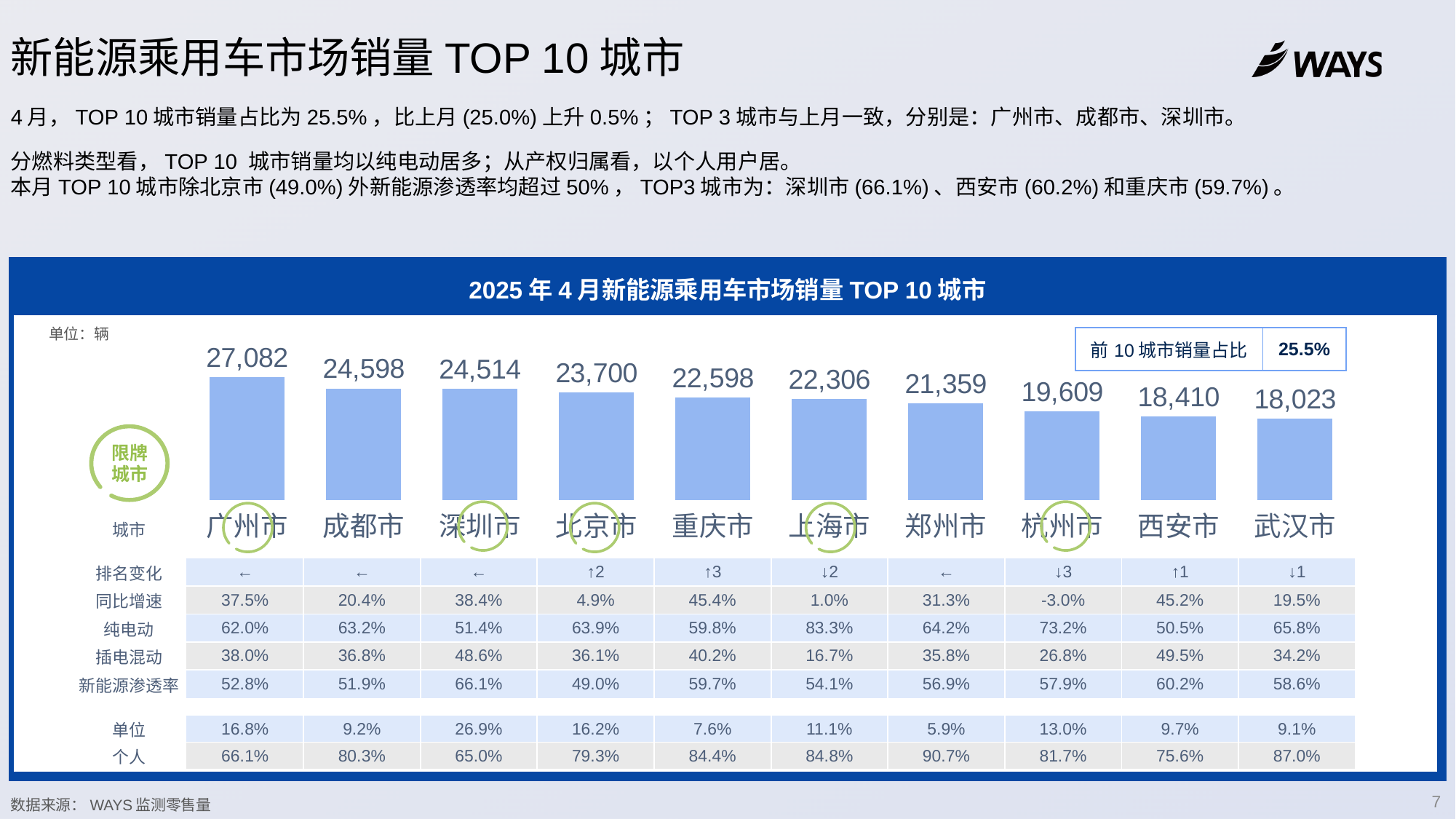

新能源乘用车市场销量TOP 10城市
4月，TOP 10城市销量占比为25.5%，比上月(25.0%)上升0.5%；TOP 3城市与上月一致，分别是：广州市、成都市、深圳市。
分燃料类型看，TOP 10 城市销量均以纯电动居多；从产权归属看，以个人用户居。
本月TOP 10城市除北京市(49.0%)外新能源渗透率均超过50%，TOP3城市为：深圳市(66.1%)、西安市(60.2%)和重庆市(59.7%)。

2025年4月新能源乘用车市场销量TOP 10城市

### Chart

| Category | 累计销量 |
|---|---|
| 广州市 | 27082.0 |
| 成都市 | 24598.0 |
| 深圳市 | 24514.0 |
| 北京市 | 23700.0 |
| 重庆市 | 22598.0 |
| 上海市 | 22306.0 |
| 郑州市 | 21359.0 |
| 杭州市 | 19609.0 |
| 西安市 | 18410.0 |
| 武汉市 | 18023.0 |
单位：辆
| 前10城市销量占比 | 25.5% |
| --- | --- |

限牌城市
| 城市 |  |  |  |  |  |  |  |  |  |  |
| --- | --- | --- | --- | --- | --- | --- | --- | --- | --- | --- |
| 排名变化 | ← | ← | ← | ↑2 | ↑3 | ↓2 | ← | ↓3 | ↑1 | ↓1 |
| 同比增速 | 37.5% | 20.4% | 38.4% | 4.9% | 45.4% | 1.0% | 31.3% | -3.0% | 45.2% | 19.5% |
| 纯电动 | 62.0% | 63.2% | 51.4% | 63.9% | 59.8% | 83.3% | 64.2% | 73.2% | 50.5% | 65.8% |
| 插电混动 | 38.0% | 36.8% | 48.6% | 36.1% | 40.2% | 16.7% | 35.8% | 26.8% | 49.5% | 34.2% |
| 新能源渗透率 | 52.8% | 51.9% | 66.1% | 49.0% | 59.7% | 54.1% | 56.9% | 57.9% | 60.2% | 58.6% |
|  |  |  |  |  |  |  |  |  |  |  |
| 单位 | 16.8% | 9.2% | 26.9% | 16.2% | 7.6% | 11.1% | 5.9% | 13.0% | 9.7% | 9.1% |
| 个人 | 66.1% | 80.3% | 65.0% | 79.3% | 84.4% | 84.8% | 90.7% | 81.7% | 75.6% | 87.0% |

数据来源：WAYS监测零售量
7